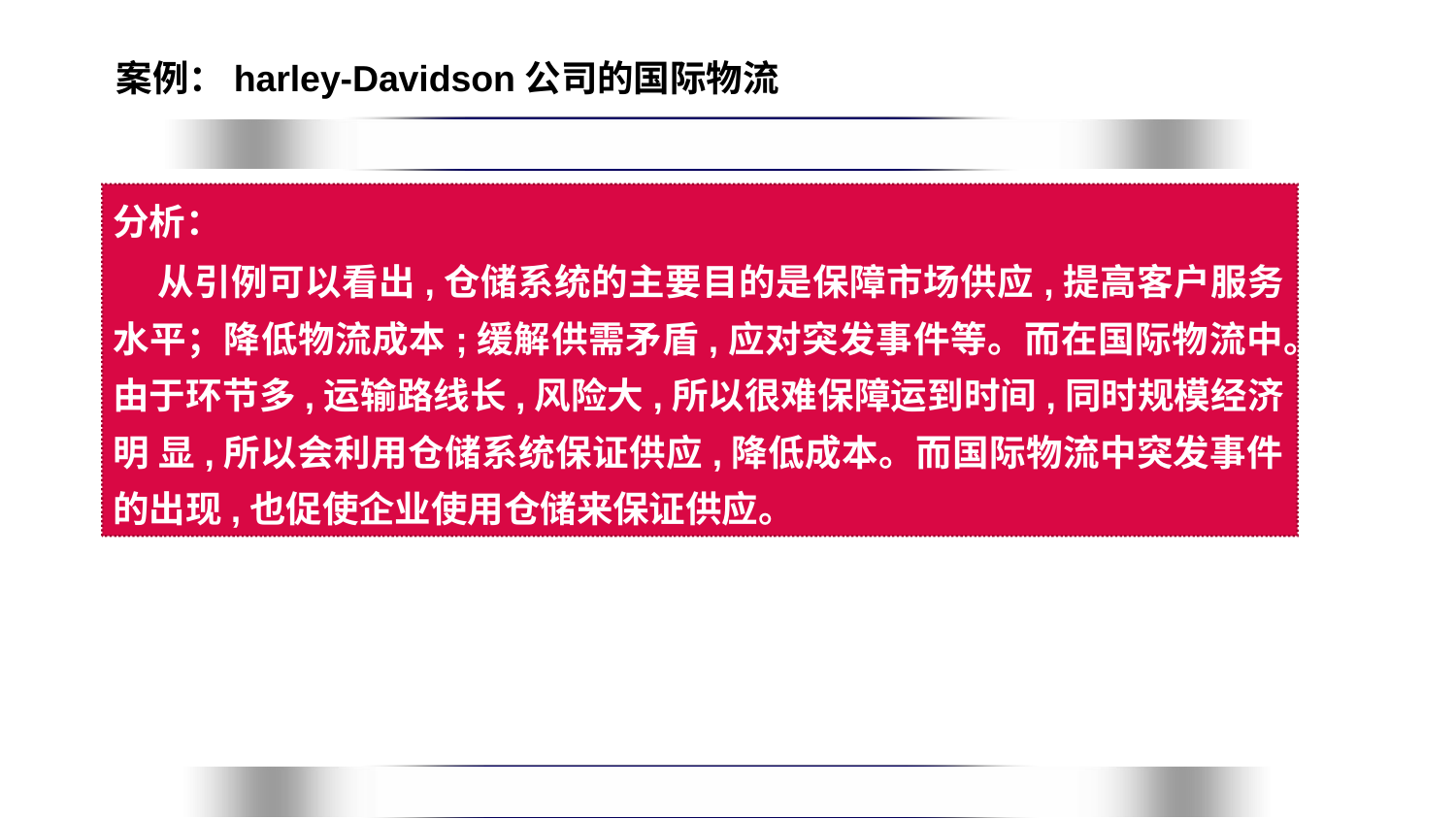

# 案例：harley-Davidson公司的国际物流

分析：
    从引例可以看出,仓储系统的主要目的是保障市场供应,提高客户服务水平；降低物流成本;缓解供需矛盾,应对突发事件等。而在国际物流中。由于环节多,运输路线长,风险大,所以很难保障运到时间,同时规模经济明 显,所以会利用仓储系统保证供应,降低成本。而国际物流中突发事件的出现,也促使企业使用仓储来保证供应。